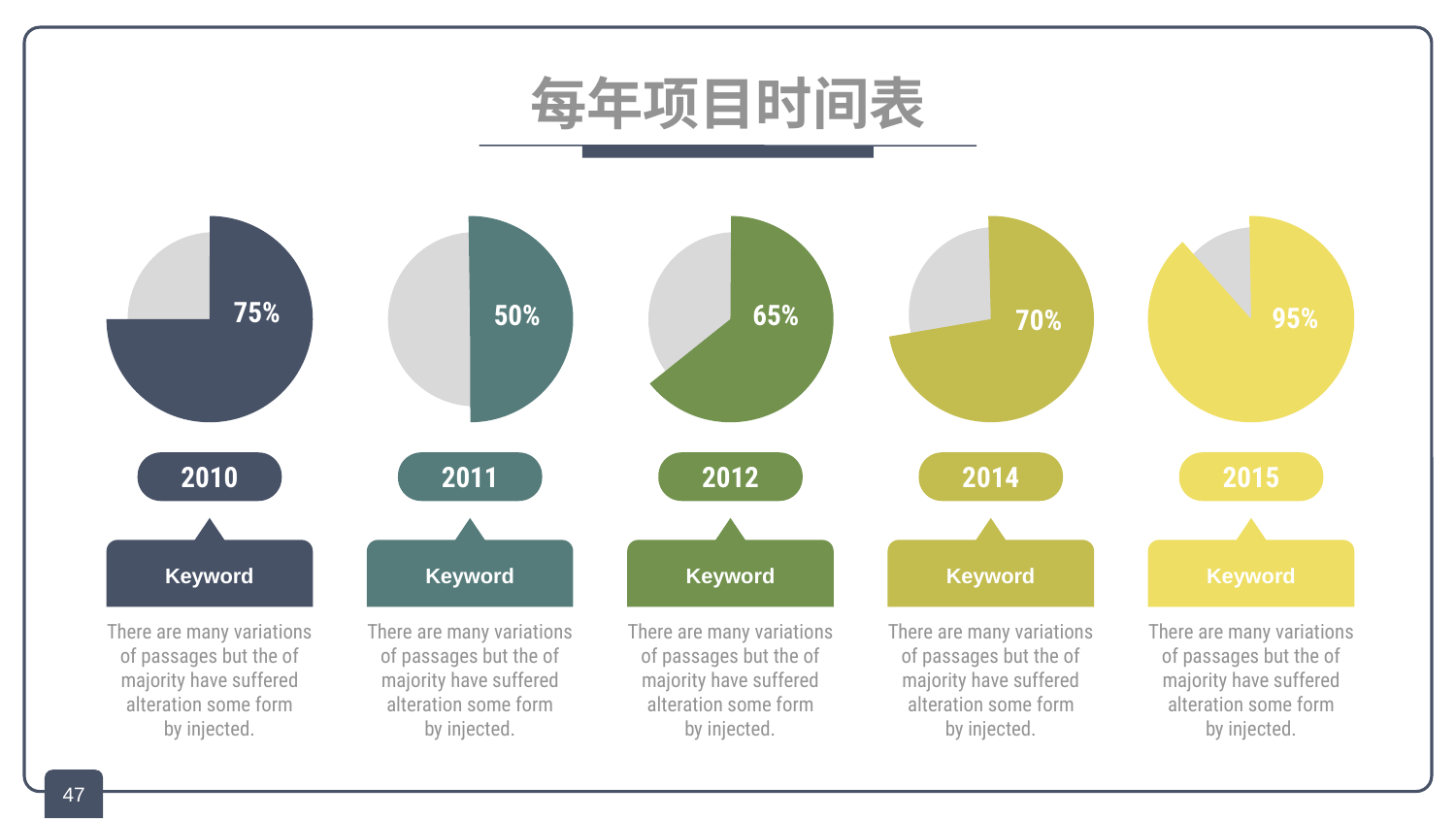

# 每年项目时间表

75%

50%

65%

70%

95%
2010
2011
2012
2014
2015

Keyword

Keyword

Keyword

Keyword

Keyword
There are many variations of passages but the of majority have suffered alteration some form
by injected.
There are many variations of passages but the of majority have suffered alteration some form
by injected.
There are many variations of passages but the of majority have suffered alteration some form
by injected.
There are many variations of passages but the of majority have suffered alteration some form
by injected.
There are many variations of passages but the of majority have suffered alteration some form
by injected.